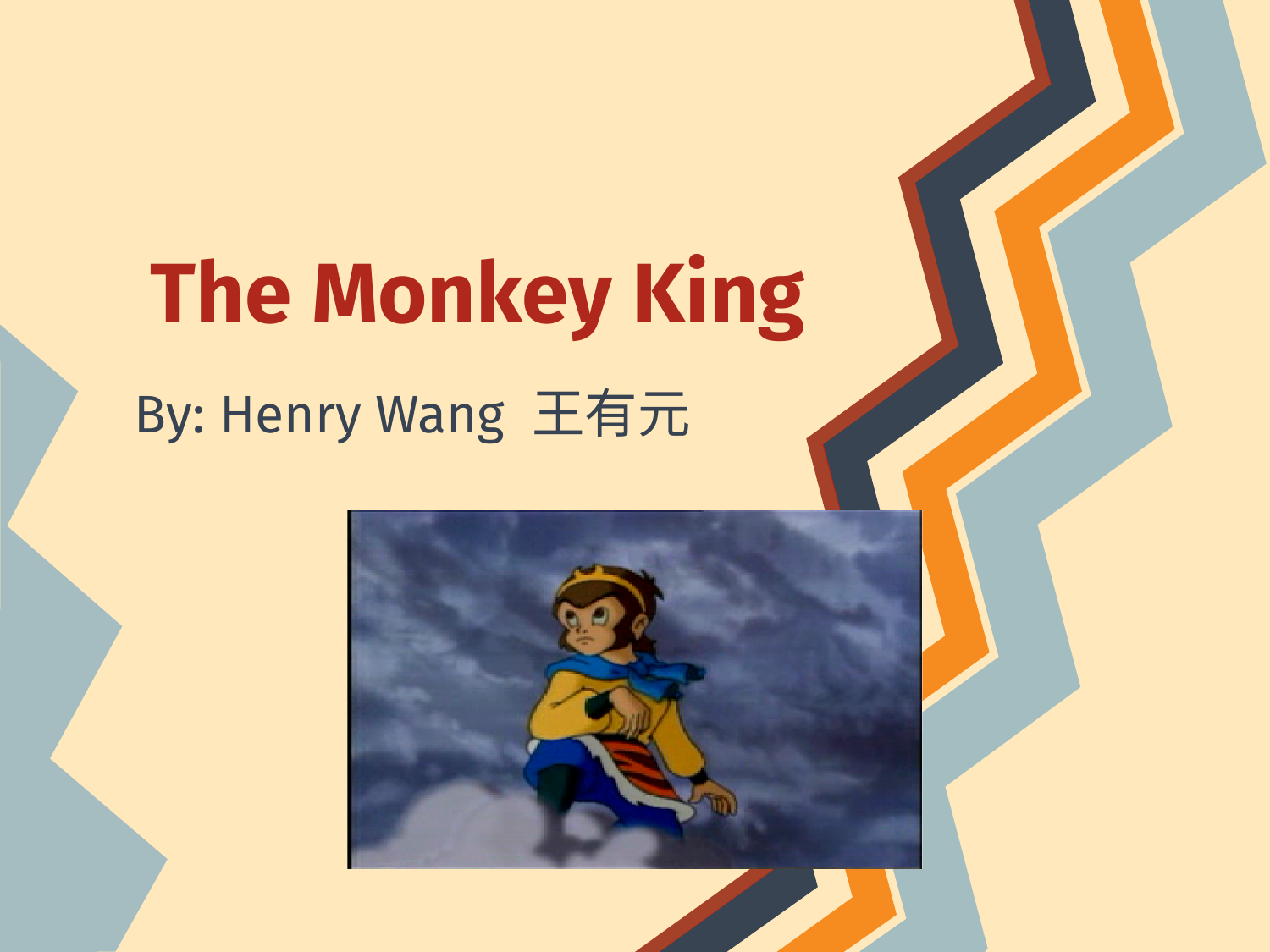

# The Monkey King
By: Henry Wang 王有元